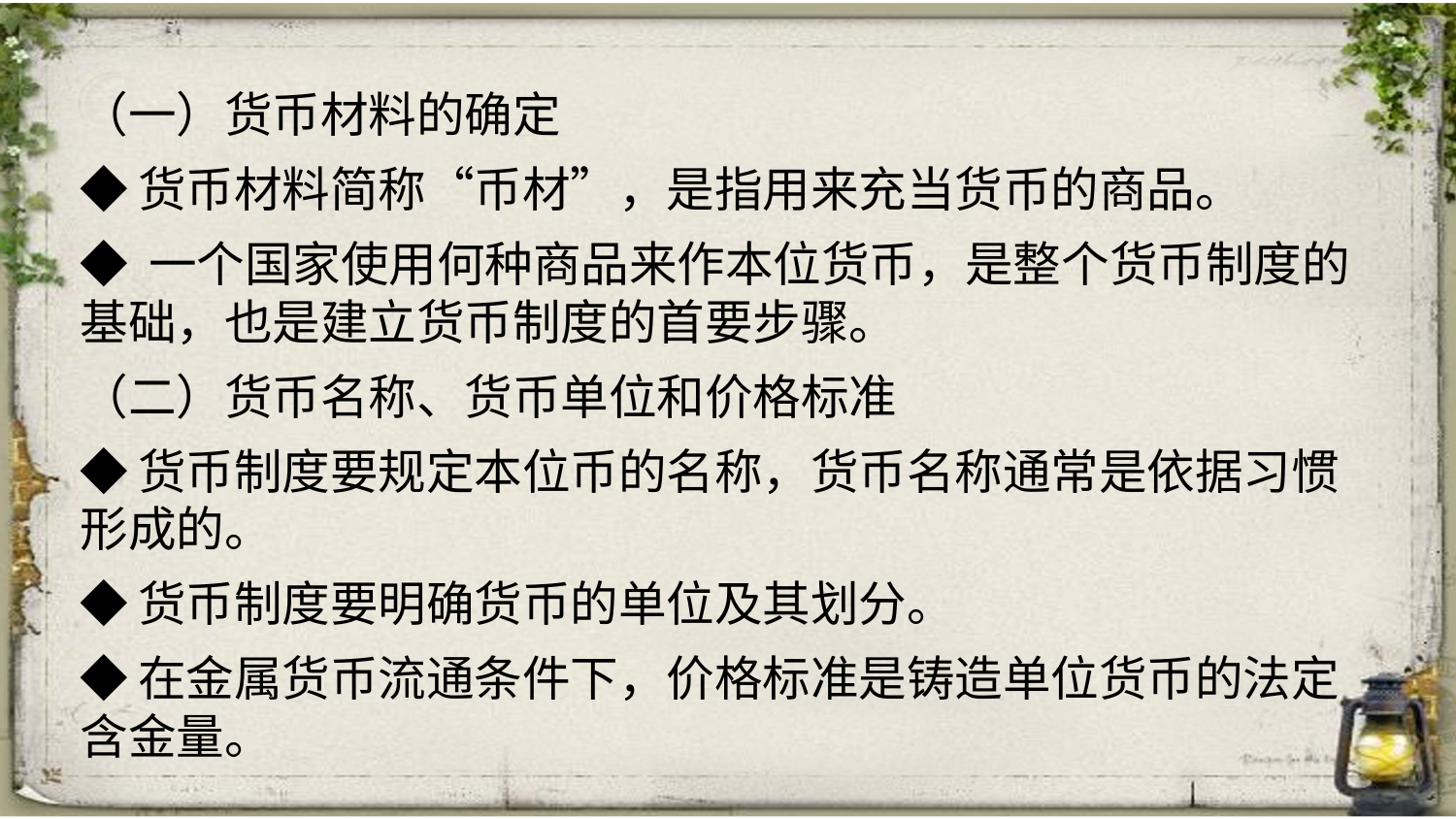

（一）货币材料的确定
◆货币材料简称“币材”，是指用来充当货币的商品。
◆ 一个国家使用何种商品来作本位货币，是整个货币制度的基础，也是建立货币制度的首要步骤。
（二）货币名称、货币单位和价格标准
◆货币制度要规定本位币的名称，货币名称通常是依据习惯形成的。
◆货币制度要明确货币的单位及其划分。
◆在金属货币流通条件下，价格标准是铸造单位货币的法定含金量。